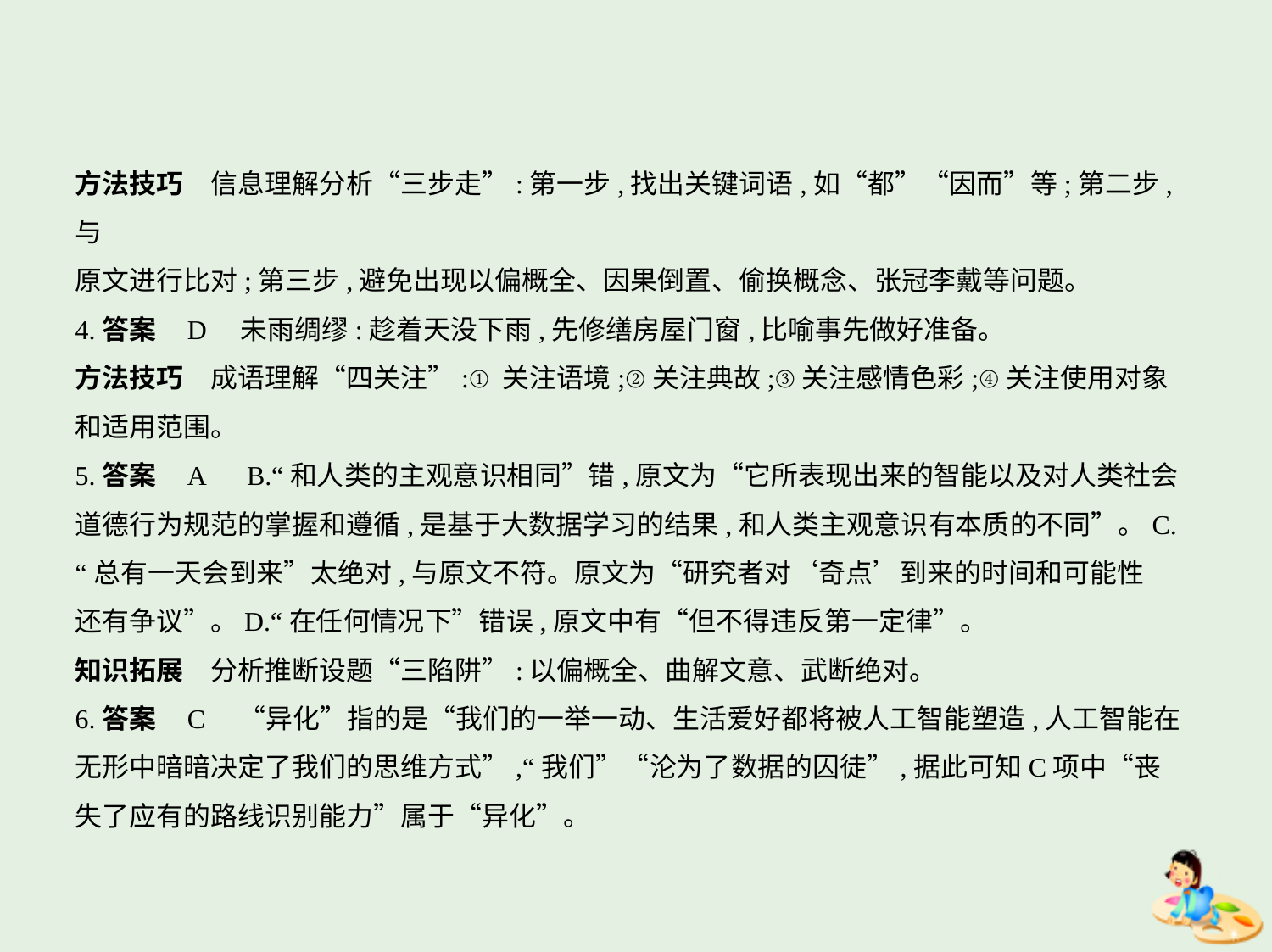

方法技巧　信息理解分析“三步走”:第一步,找出关键词语,如“都”“因而”等;第二步,与
原文进行比对;第三步,避免出现以偏概全、因果倒置、偷换概念、张冠李戴等问题。
4.答案    D    未雨绸缪:趁着天没下雨,先修缮房屋门窗,比喻事先做好准备。
方法技巧　成语理解“四关注”:①关注语境;②关注典故;③关注感情色彩;④关注使用对象
和适用范围。
5.答案    A　B.“和人类的主观意识相同”错,原文为“它所表现出来的智能以及对人类社会
道德行为规范的掌握和遵循,是基于大数据学习的结果,和人类主观意识有本质的不同”。C.
“总有一天会到来”太绝对,与原文不符。原文为“研究者对‘奇点’到来的时间和可能性
还有争议”。D.“在任何情况下”错误,原文中有“但不得违反第一定律”。
知识拓展　分析推断设题“三陷阱”:以偏概全、曲解文意、武断绝对。
6.答案    C　“异化”指的是“我们的一举一动、生活爱好都将被人工智能塑造,人工智能在
无形中暗暗决定了我们的思维方式”,“我们”“沦为了数据的囚徒”,据此可知C项中“丧
失了应有的路线识别能力”属于“异化”。